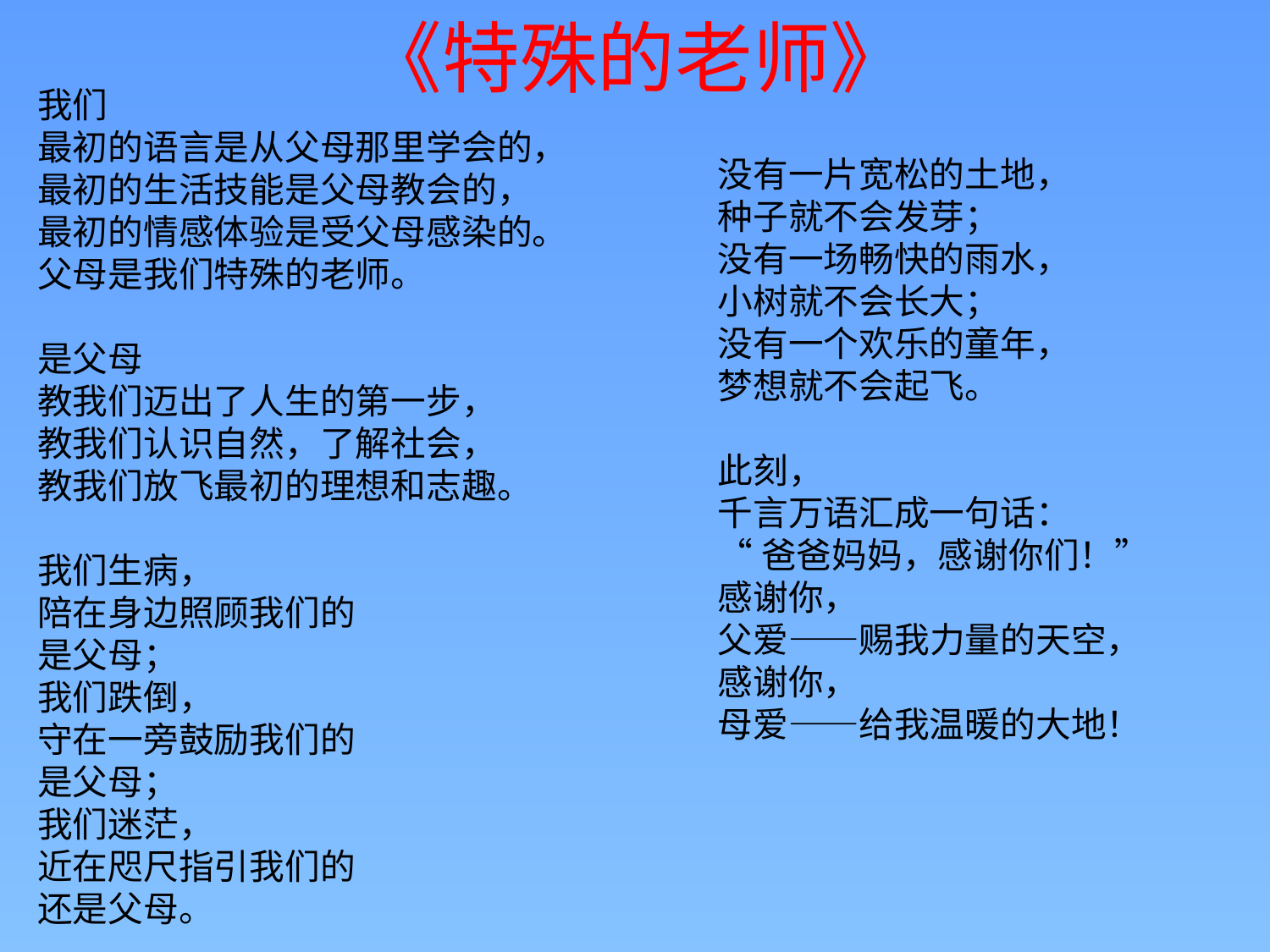

《特殊的老师》
我们
最初的语言是从父母那里学会的，
最初的生活技能是父母教会的，
最初的情感体验是受父母感染的。
父母是我们特殊的老师。

是父母
教我们迈出了人生的第一步，
教我们认识自然，了解社会，
教我们放飞最初的理想和志趣。

我们生病，
陪在身边照顾我们的
是父母；
我们跌倒，
守在一旁鼓励我们的
是父母；
我们迷茫，
近在咫尺指引我们的
还是父母。
没有一片宽松的土地，
种子就不会发芽；
没有一场畅快的雨水，
小树就不会长大；
没有一个欢乐的童年，
梦想就不会起飞。

此刻，
千言万语汇成一句话：
“爸爸妈妈，感谢你们！”
感谢你，
父爱——赐我力量的天空，
感谢你，
母爱——给我温暖的大地！